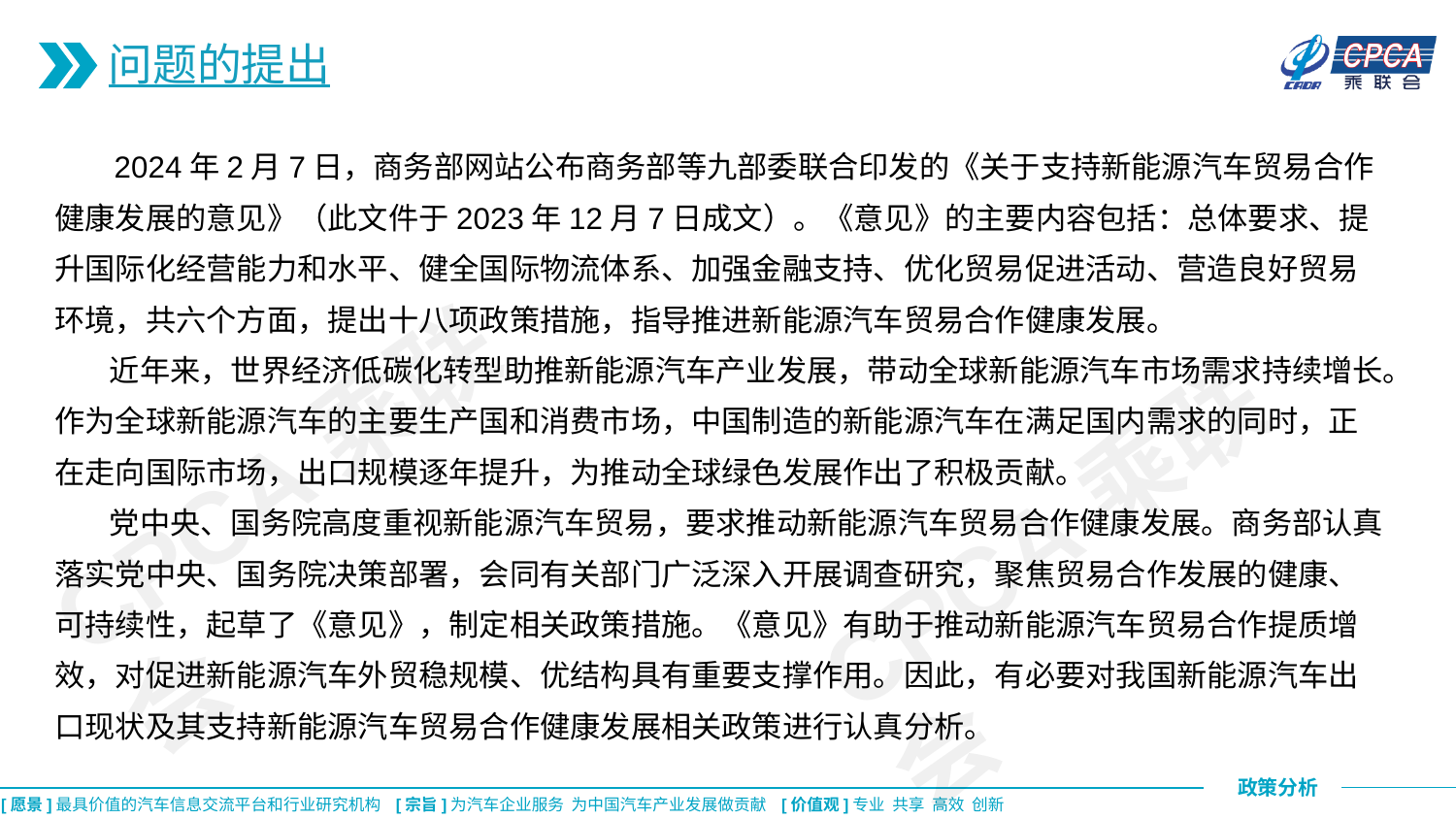

问题的提出
       2024年2月7日，商务部网站公布商务部等九部委联合印发的《关于支持新能源汽车贸易合作健康发展的意见》（此文件于2023年12月7日成文）。《意见》的主要内容包括：总体要求、提升国际化经营能力和水平、健全国际物流体系、加强金融支持、优化贸易促进活动、营造良好贸易环境，共六个方面，提出十八项政策措施，指导推进新能源汽车贸易合作健康发展。
       近年来，世界经济低碳化转型助推新能源汽车产业发展，带动全球新能源汽车市场需求持续增长。作为全球新能源汽车的主要生产国和消费市场，中国制造的新能源汽车在满足国内需求的同时，正在走向国际市场，出口规模逐年提升，为推动全球绿色发展作出了积极贡献。
       党中央、国务院高度重视新能源汽车贸易，要求推动新能源汽车贸易合作健康发展。商务部认真落实党中央、国务院决策部署，会同有关部门广泛深入开展调查研究，聚焦贸易合作发展的健康、可持续性，起草了《意见》，制定相关政策措施。《意见》有助于推动新能源汽车贸易合作提质增效，对促进新能源汽车外贸稳规模、优结构具有重要支撑作用。因此，有必要对我国新能源汽车出口现状及其支持新能源汽车贸易合作健康发展相关政策进行认真分析。
CPCA乘联会
CPCA乘联会